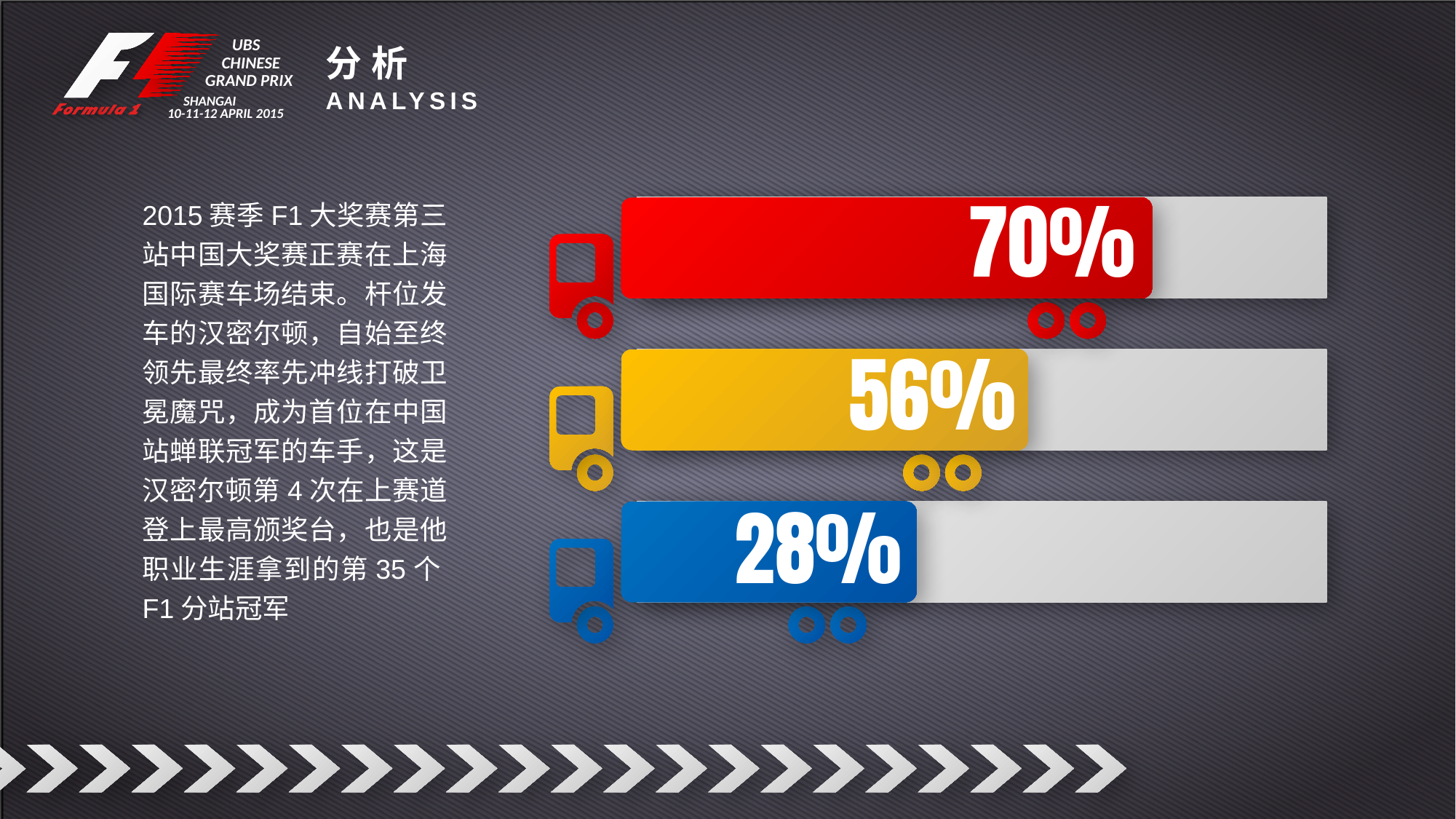

UBS

CHINESE
SHANGAI
10-11-12 APRIL 2015
GRAND PRIX
分析
Analysis
2015赛季F1大奖赛第三站中国大奖赛正赛在上海国际赛车场结束。杆位发车的汉密尔顿，自始至终领先最终率先冲线打破卫冕魔咒，成为首位在中国站蝉联冠军的车手，这是汉密尔顿第4次在上赛道登上最高颁奖台，也是他职业生涯拿到的第35个F1分站冠军
70%

56%

28%